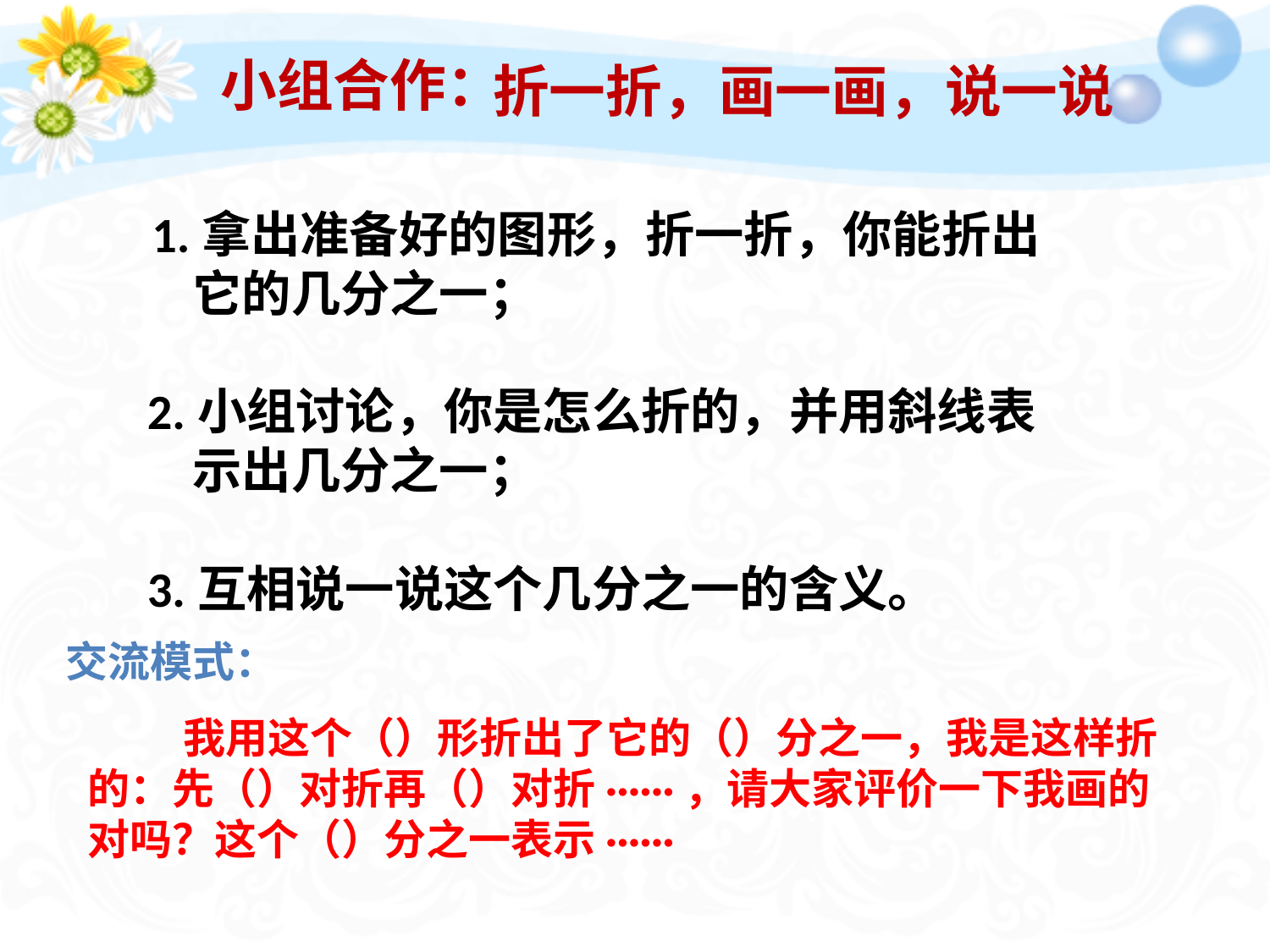

小组合作：
折一折，画一画，说一说
         1.拿出准备好的图形，折一折，你能折出
           它的几分之一；

        2.小组讨论，你是怎么折的，并用斜线表
           示出几分之一；

        3.互相说一说这个几分之一的含义。
交流模式：
         我用这个（）形折出了它的（）分之一，我是这样折的：先（）对折再（）对折······，请大家评价一下我画的对吗？这个（）分之一表示······